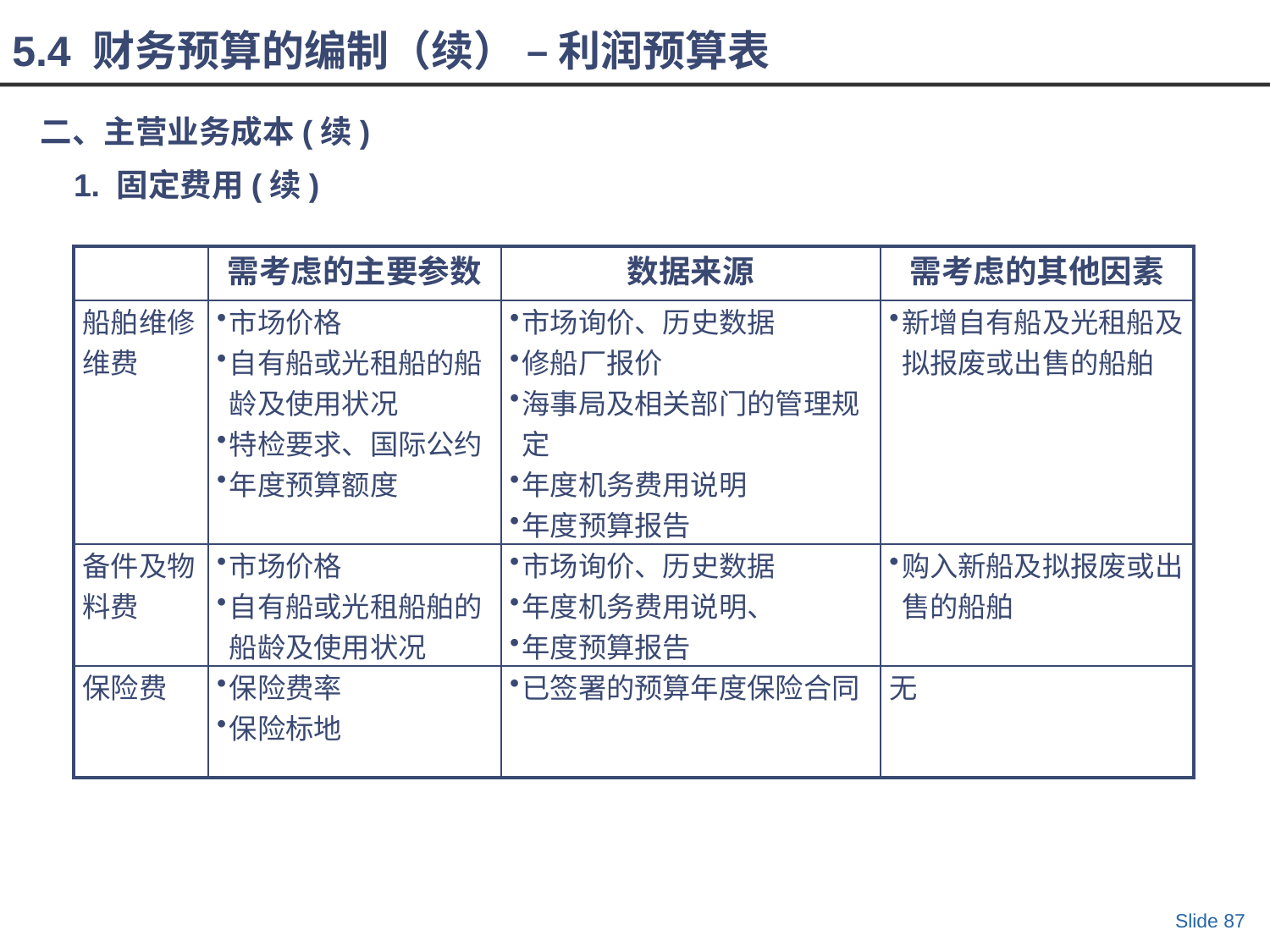

5.4 财务预算的编制（续） – 利润预算表

二、主营业务成本(续)
1. 固定费用(续)
|  | 需考虑的主要参数 | 数据来源 | 需考虑的其他因素 |
| --- | --- | --- | --- |
| 船舶维修维费 | 市场价格 自有船或光租船的船龄及使用状况 特检要求、国际公约 年度预算额度 | 市场询价、历史数据 修船厂报价 海事局及相关部门的管理规定 年度机务费用说明 年度预算报告 | 新增自有船及光租船及拟报废或出售的船舶 |
| 备件及物料费 | 市场价格 自有船或光租船舶的船龄及使用状况 | 市场询价、历史数据 年度机务费用说明、 年度预算报告 | 购入新船及拟报废或出售的船舶 |
| 保险费 | 保险费率 保险标地 | 已签署的预算年度保险合同 | 无 |
Slide 87